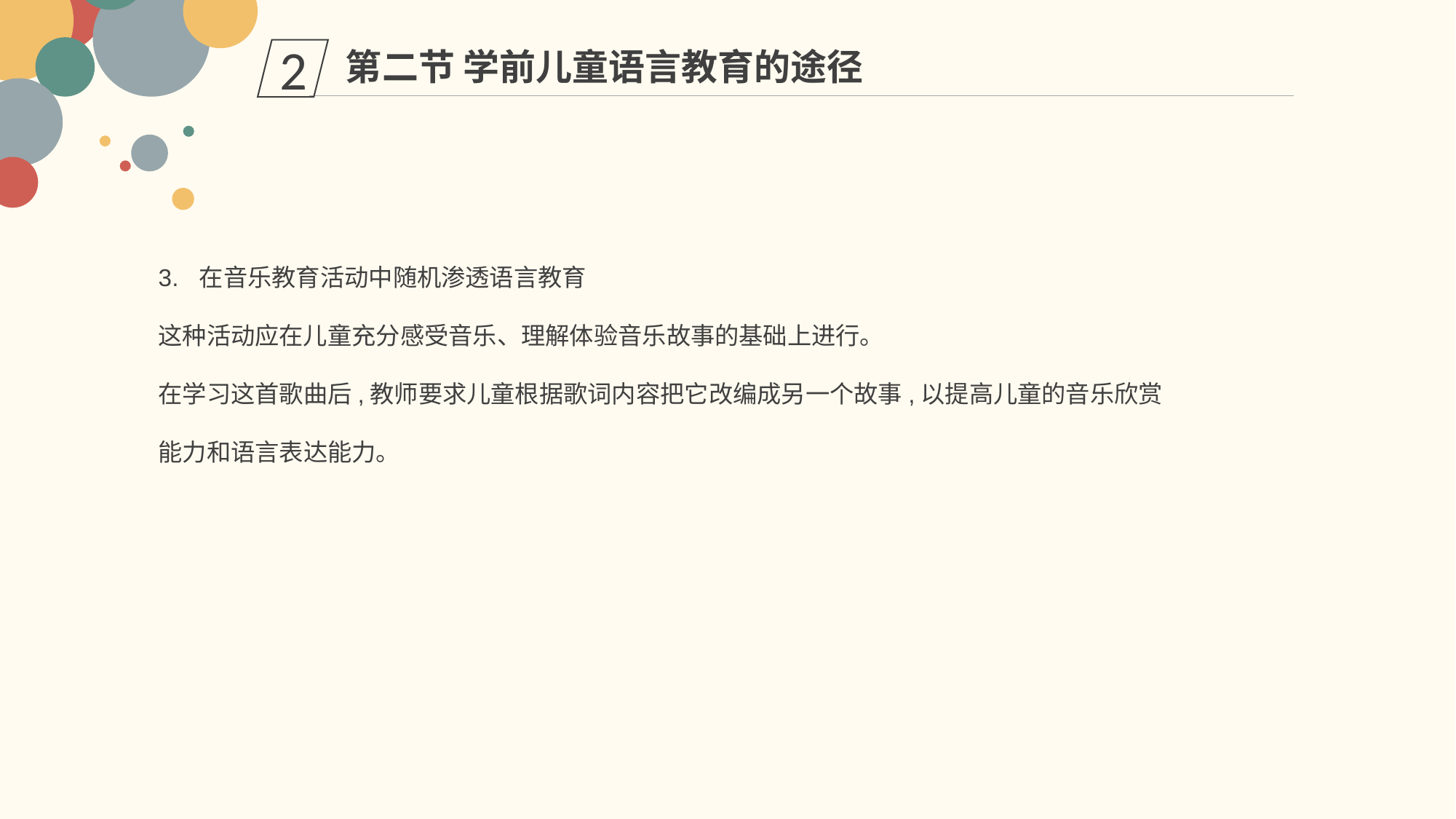

第二节 学前儿童语言教育的途径
2
在音乐教育活动中随机渗透语言教育
这种活动应在儿童充分感受音乐、理解体验音乐故事的基础上进行。
在学习这首歌曲后,教师要求儿童根据歌词内容把它改编成另一个故事,以提高儿童的音乐欣赏能力和语言表达能力。